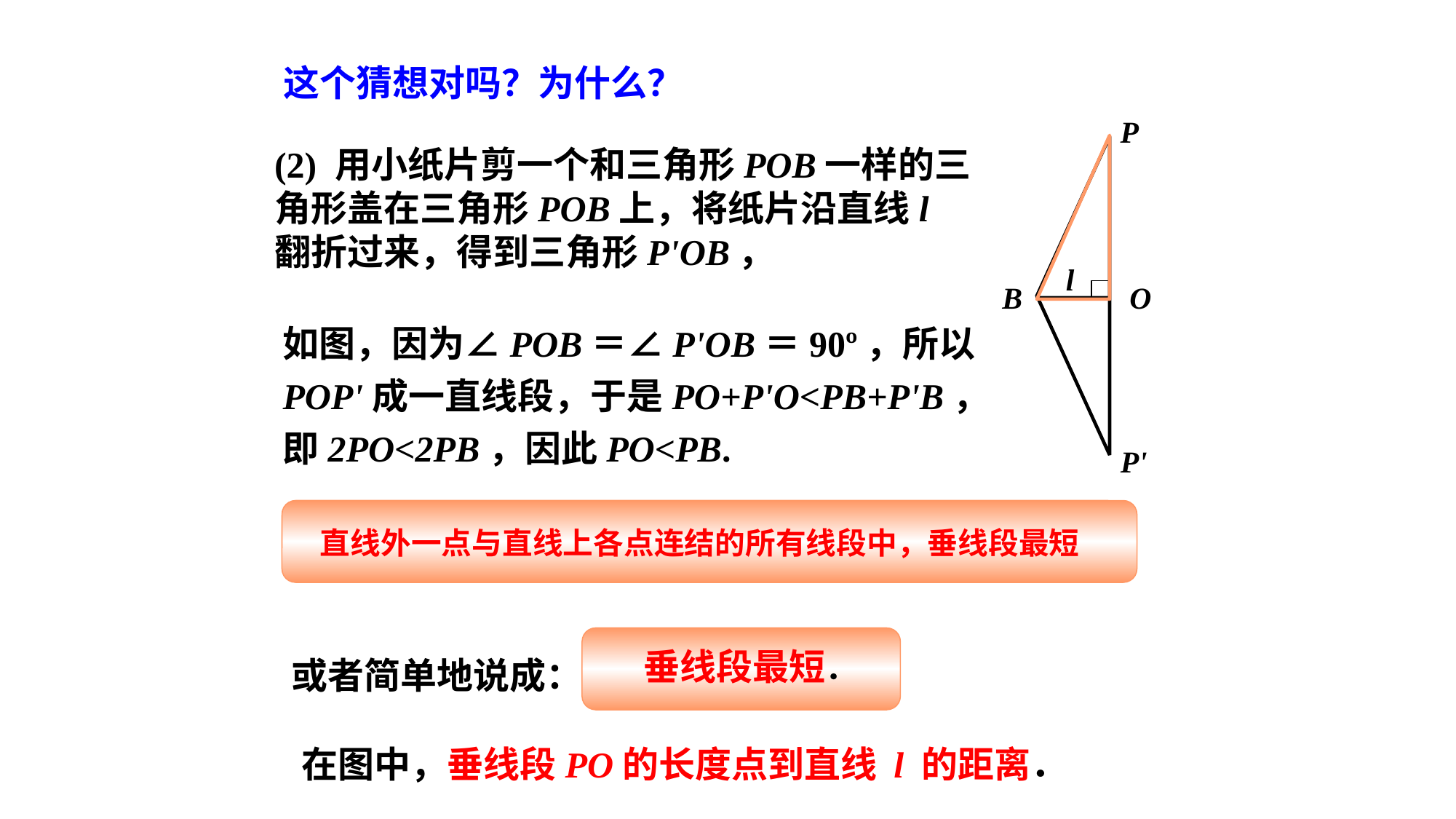

这个猜想对吗？为什么？
P

(2) 用小纸片剪一个和三角形POB一样的三角形盖在三角形POB上，将纸片沿直线l翻折过来，得到三角形P'OB，
l

B
O

如图，因为∠POB＝∠P'OB＝90º，所以POP'成一直线段，于是PO+P'O<PB+P'B，即2PO<2PB，因此PO<PB.
P'

直线外一点与直线上各点连结的所有线段中，垂线段最短

垂线段最短．
或者简单地说成：
在图中，垂线段PO的长度点到直线 l 的距离．